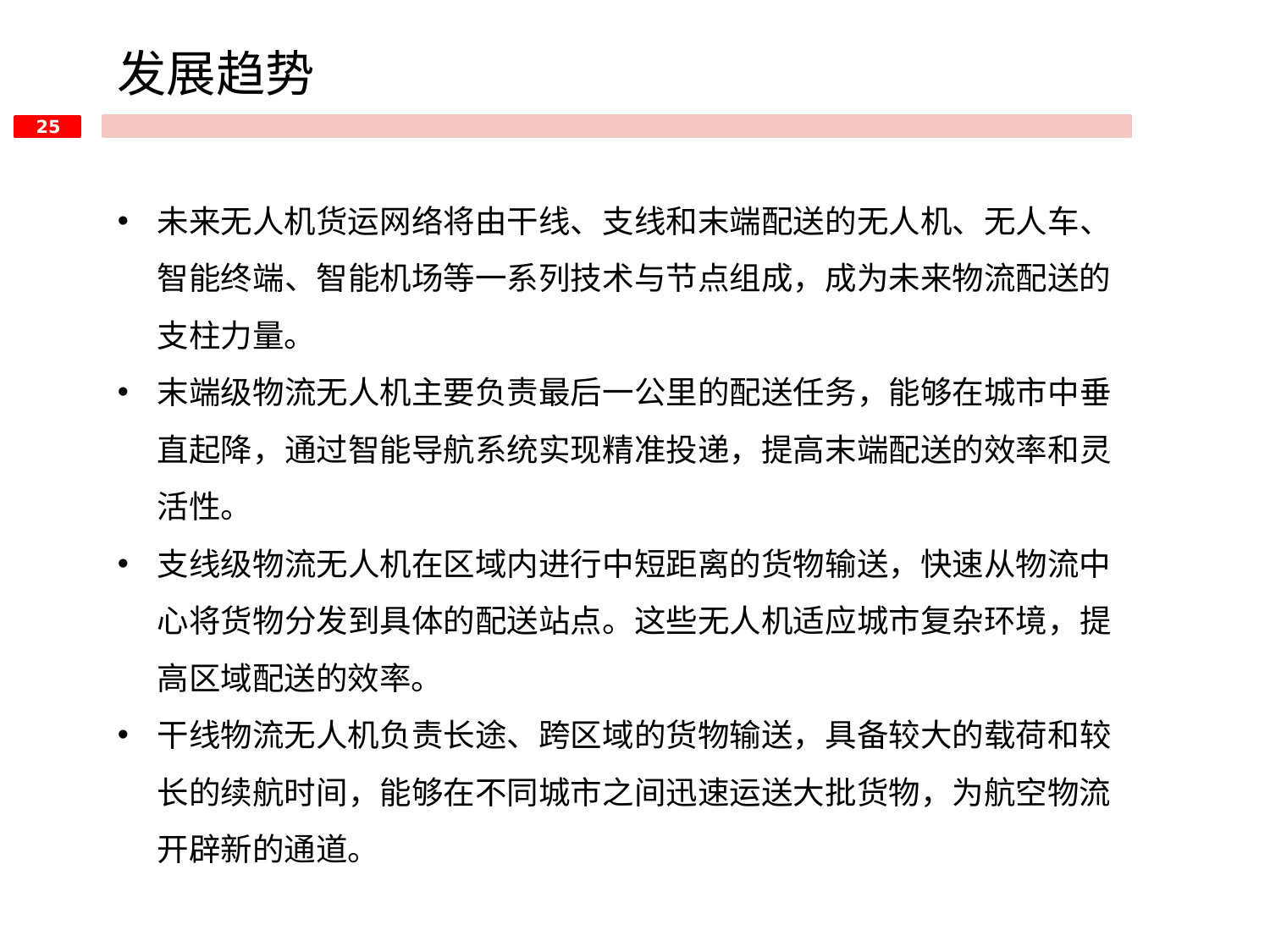

发展趋势
25
未来无人机货运网络将由干线、支线和末端配送的无人机、无人车、智能终端、智能机场等一系列技术与节点组成，成为未来物流配送的支柱力量。
末端级物流无人机主要负责最后一公里的配送任务，能够在城市中垂直起降，通过智能导航系统实现精准投递，提高末端配送的效率和灵活性。
支线级物流无人机在区域内进行中短距离的货物输送，快速从物流中心将货物分发到具体的配送站点。这些无人机适应城市复杂环境，提高区域配送的效率。
干线物流无人机负责长途、跨区域的货物输送，具备较大的载荷和较长的续航时间，能够在不同城市之间迅速运送大批货物，为航空物流开辟新的通道。